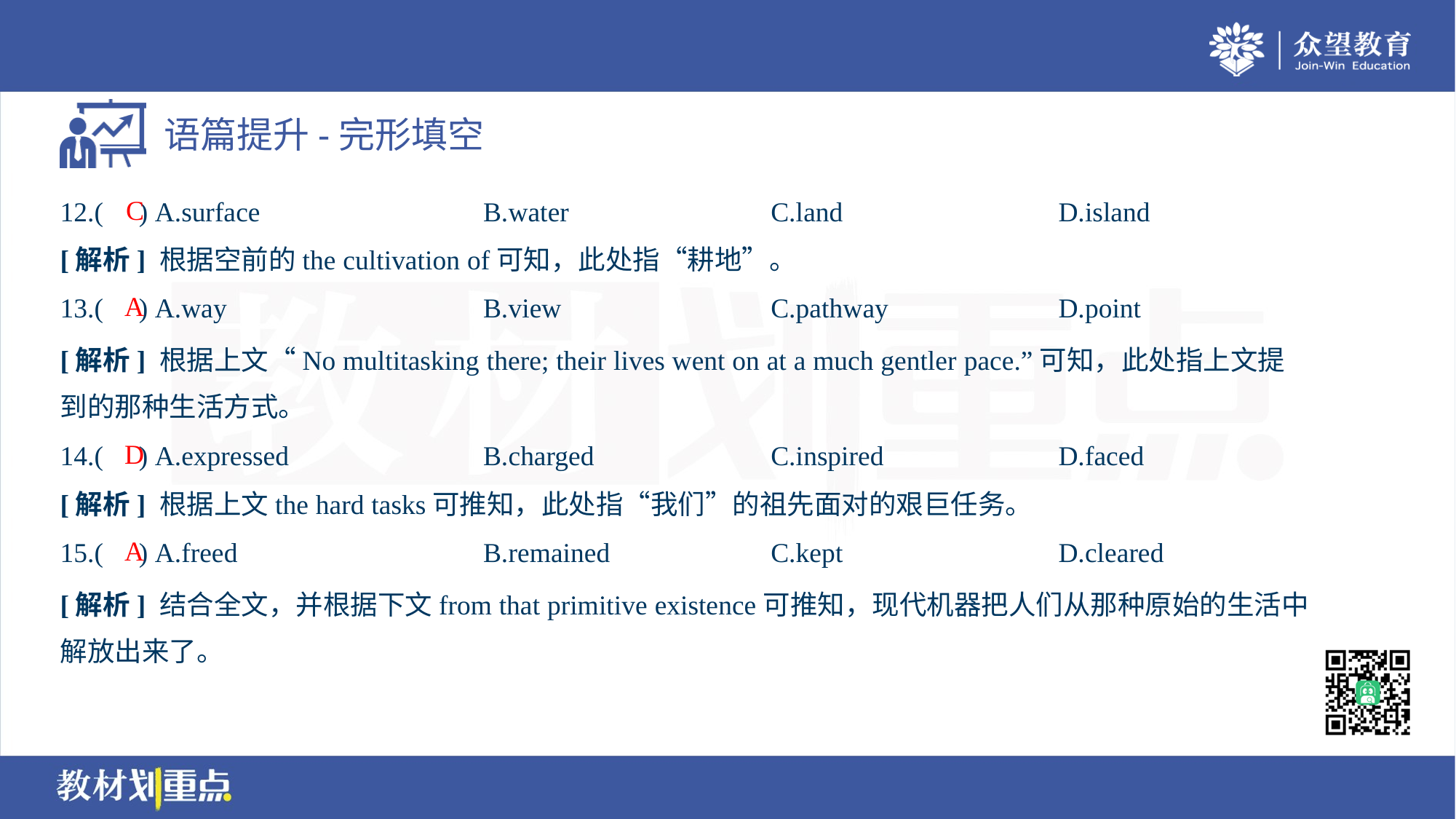

C
12.(     ) A.surface	B.water	C.land	D.island
[解析] 根据空前的the cultivation of可知，此处指“耕地”。
A
13.(     ) A.way	B.view	C.pathway	D.point
[解析] 根据上文“No multitasking there; their lives went on at a much gentler pace.”可知，此处指上文提
到的那种生活方式。
D
14.(     ) A.expressed	B.charged	C.inspired	D.faced
[解析] 根据上文the hard tasks可推知，此处指“我们”的祖先面对的艰巨任务。
A
15.(     ) A.freed	B.remained	C.kept	D.cleared
[解析] 结合全文，并根据下文from that primitive existence可推知，现代机器把人们从那种原始的生活中
解放出来了。